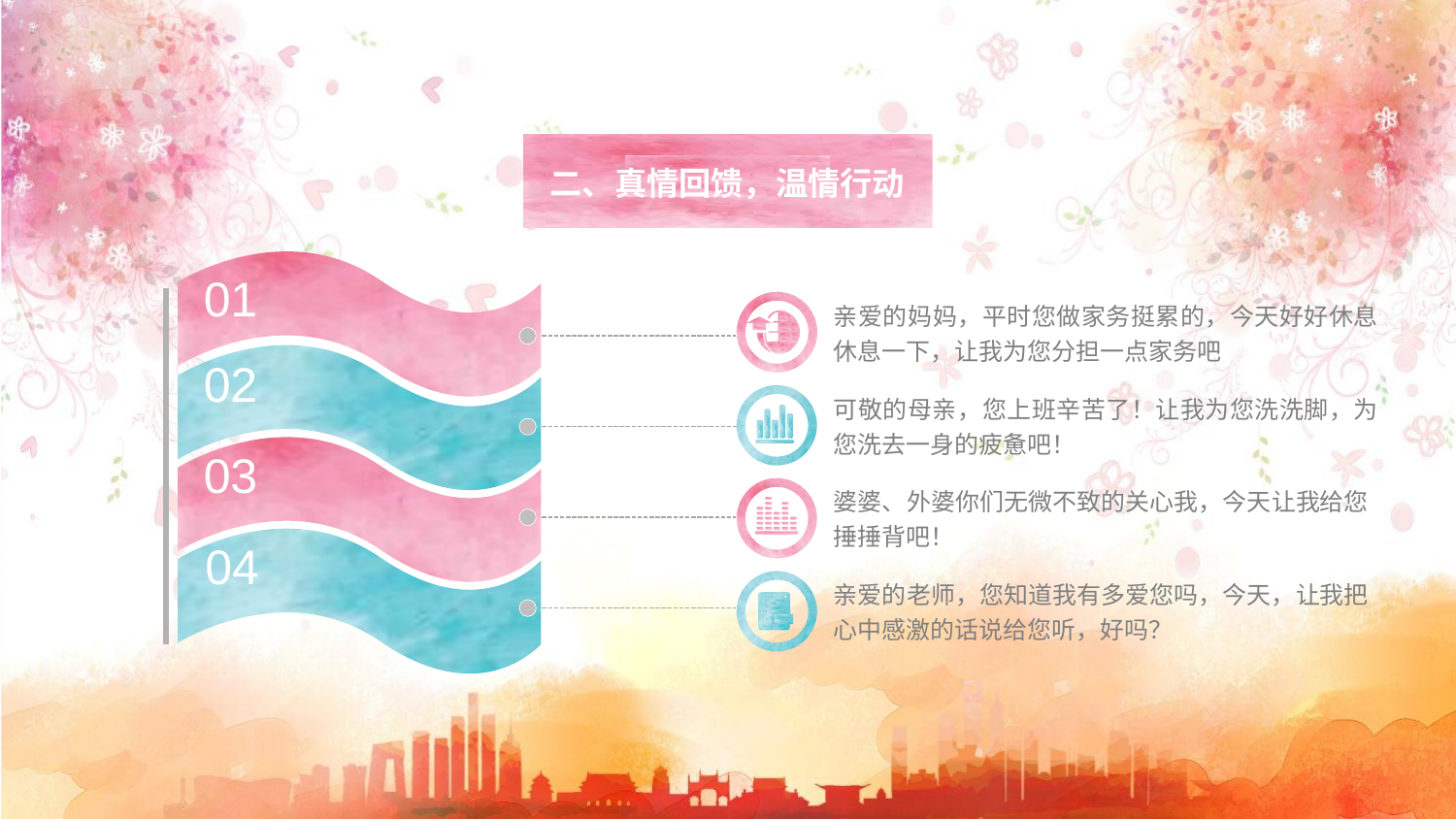

二、真情回馈，温情行动

亲爱的妈妈，平时您做家务挺累的，今天好好休息休息一下，让我为您分担一点家务吧

01

02
可敬的母亲，您上班辛苦了！让我为您洗洗脚，为您洗去一身的疲惫吧！

03
婆婆、外婆你们无微不致的关心我，今天让我给您捶捶背吧！

04
亲爱的老师，您知道我有多爱您吗，今天，让我把心中感激的话说给您听，好吗？